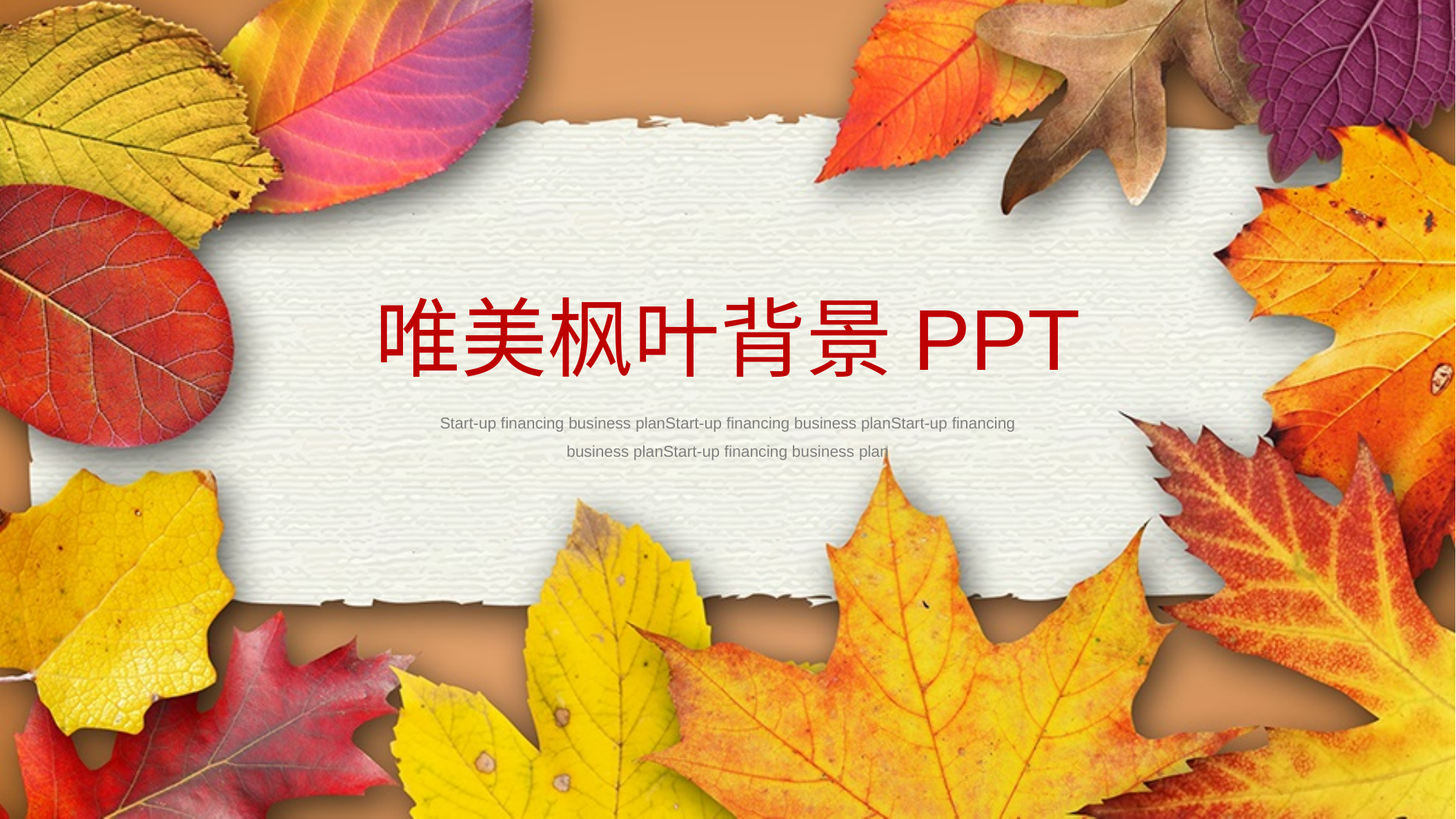

唯美枫叶背景PPT
Start-up financing business planStart-up financing business planStart-up financing business planStart-up financing business plan